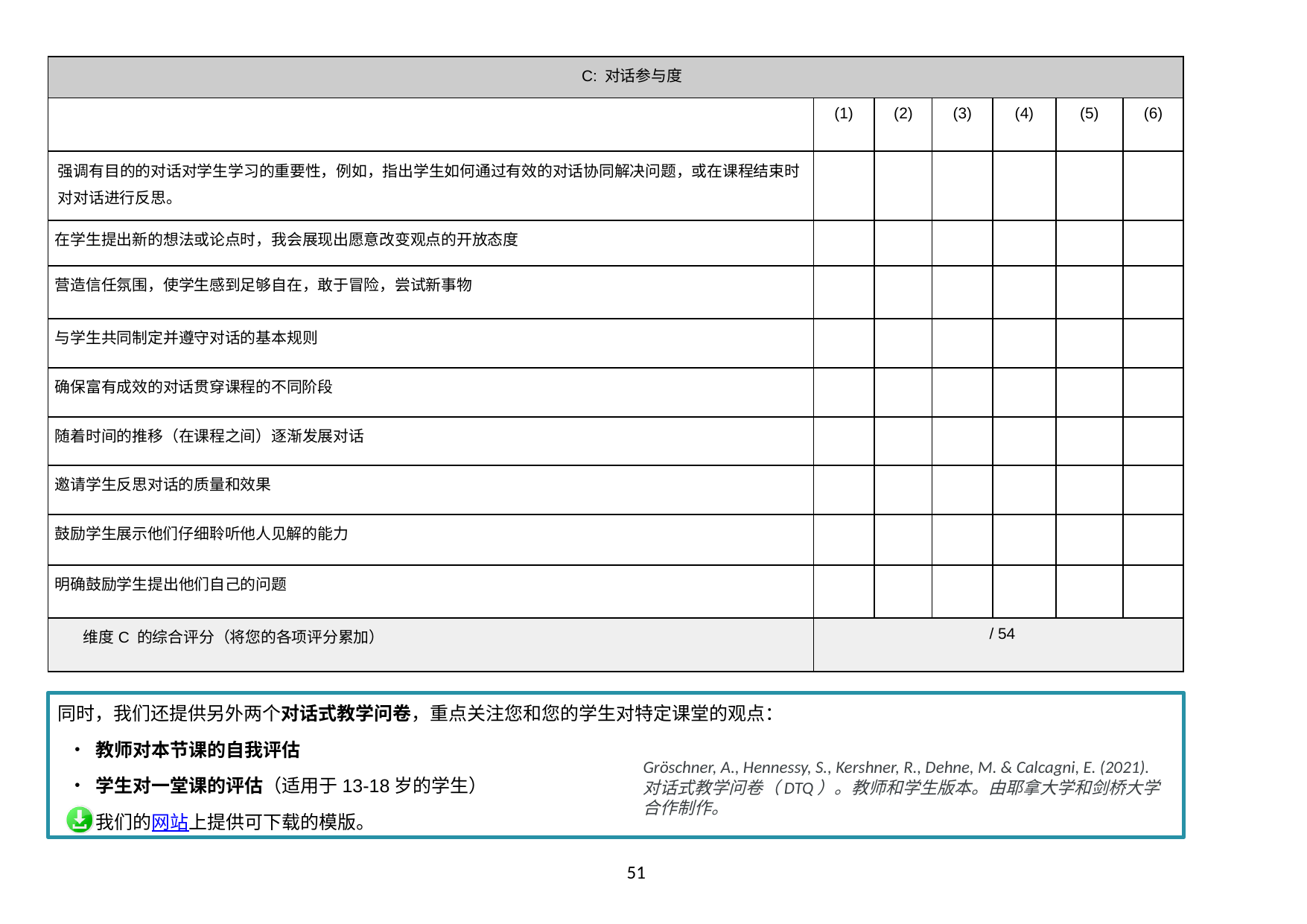

| C: 对话参与度 |  |  |  |  |  |  |
| --- | --- | --- | --- | --- | --- | --- |
|  | (1) | (2) | (3) | (4) | (5) | (6) |
| 强调有目的的对话对学生学习的重要性，例如，指出学生如何通过有效的对话协同解决问题，或在课程结束时对对话进行反思。 |  |  |  |  |  |  |
| 在学生提出新的想法或论点时，我会展现出愿意改变观点的开放态度 |  |  |  |  |  |  |
| 营造信任氛围，使学生感到足够自在，敢于冒险，尝试新事物 |  |  |  |  |  |  |
| 与学生共同制定并遵守对话的基本规则 |  |  |  |  |  |  |
| 确保富有成效的对话贯穿课程的不同阶段 |  |  |  |  |  |  |
| 随着时间的推移（在课程之间）逐渐发展对话 |  |  |  |  |  |  |
| 邀请学生反思对话的质量和效果 |  |  |  |  |  |  |
| 鼓励学生展示他们仔细聆听他人见解的能力 |  |  |  |  |  |  |
| 明确鼓励学生提出他们自己的问题 |  |  |  |  |  |  |
| 维度C 的综合评分（将您的各项评分累加） | / 54 |  |  |  |  |  |
同时，我们还提供另外两个对话式教学问卷，重点关注您和您的学生对特定课堂的观点：
教师对本节课的自我评估
学生对一堂课的评估（适用于13-18岁的学生）
    我们的网站上提供可下载的模版。
Gröschner, A., Hennessy, S., Kershner, R., Dehne, M. & Calcagni, E. (2021). 对话式教学问卷（DTQ）。教师和学生版本。由耶拿大学和剑桥大学合作制作。

51